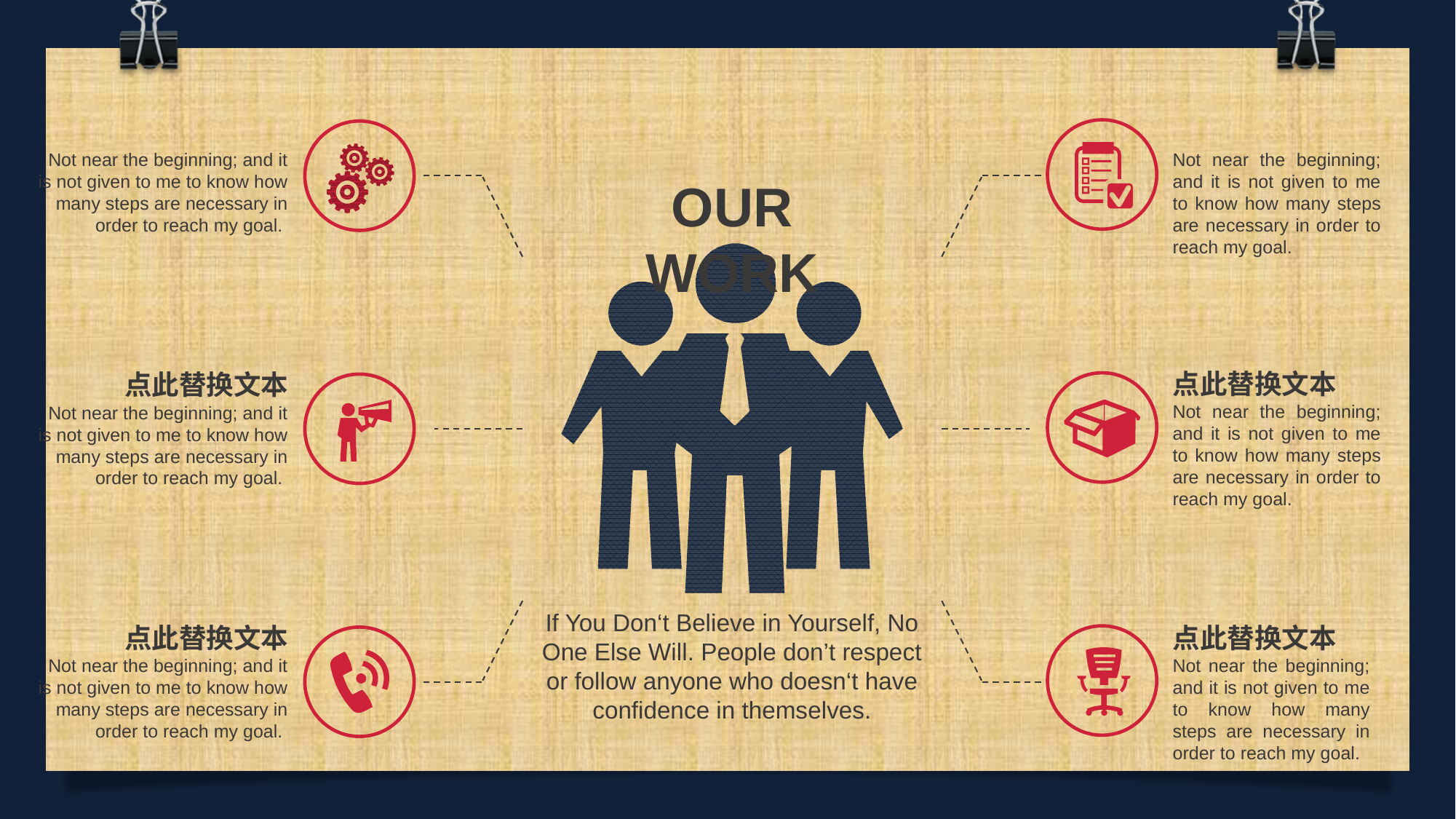

Not near the beginning; and it is not given to me to know how many steps are necessary in order to reach my goal.
Not near the beginning; and it is not given to me to know how many steps are necessary in order to reach my goal.
OUR WORK

点此替换文本
点此替换文本

Not near the beginning; and it is not given to me to know how many steps are necessary in order to reach my goal.
Not near the beginning; and it is not given to me to know how many steps are necessary in order to reach my goal.
If You Don‘t Believe in Yourself, No One Else Will. People don’t respect or follow anyone who doesn‘t have confidence in themselves.
点此替换文本
点此替换文本

Not near the beginning; and it is not given to me to know how many steps are necessary in order to reach my goal.
Not near the beginning; and it is not given to me to know how many steps are necessary in order to reach my goal.